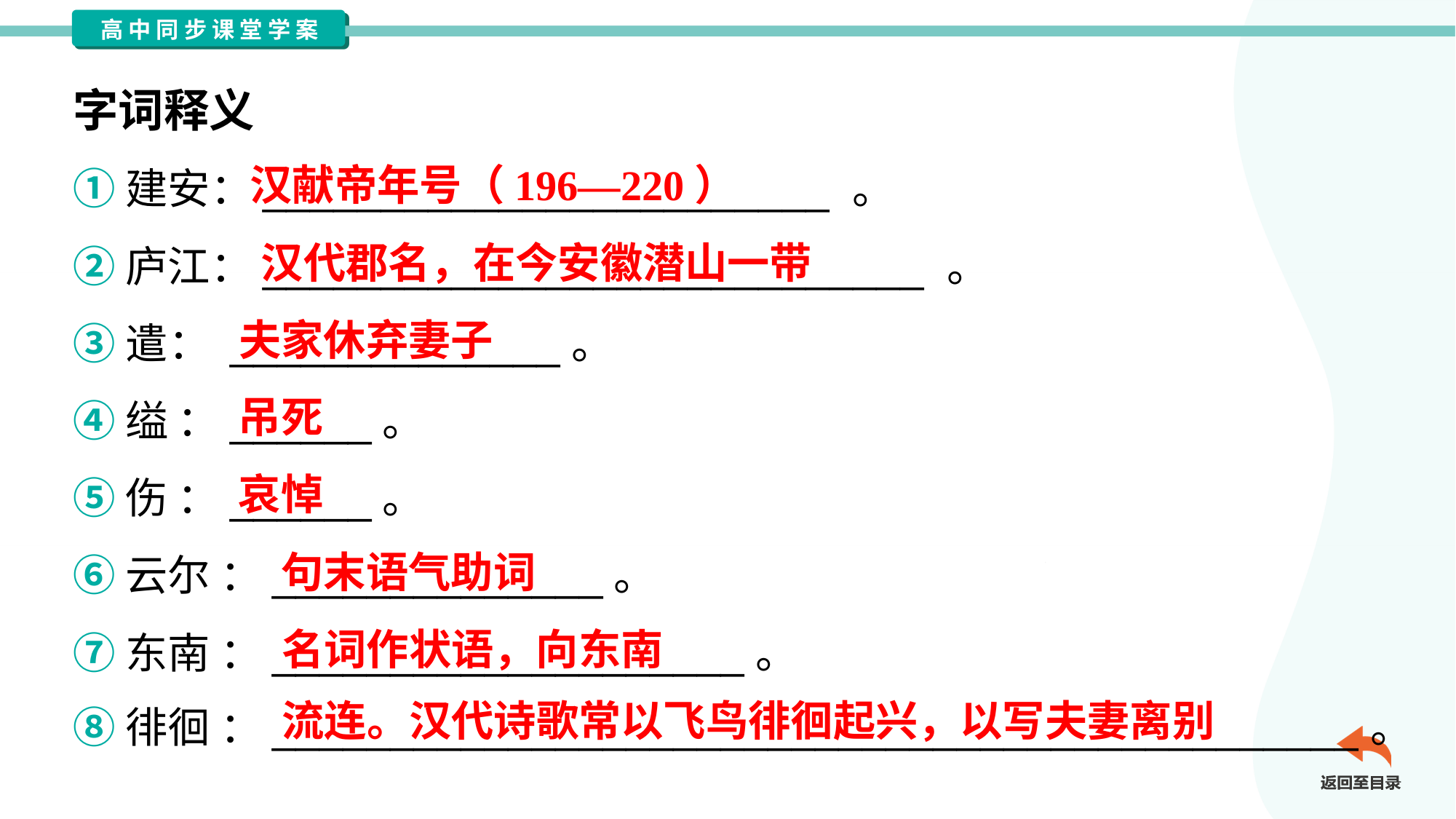

字词释义
汉献帝年号（196—220）
①建安：________________________ 。
②庐江：____________________________ 。
③遣： ______________。
④缢 ：______。
⑤伤 ：______。
⑥云尔 ：______________。
⑦东南 ：____________________。
⑧徘徊 ：______________________________________________。
汉代郡名，在今安徽潜山一带
夫家休弃妻子
吊死
哀悼
句末语气助词
名词作状语，向东南
流连。汉代诗歌常以飞鸟徘徊起兴，以写夫妻离别